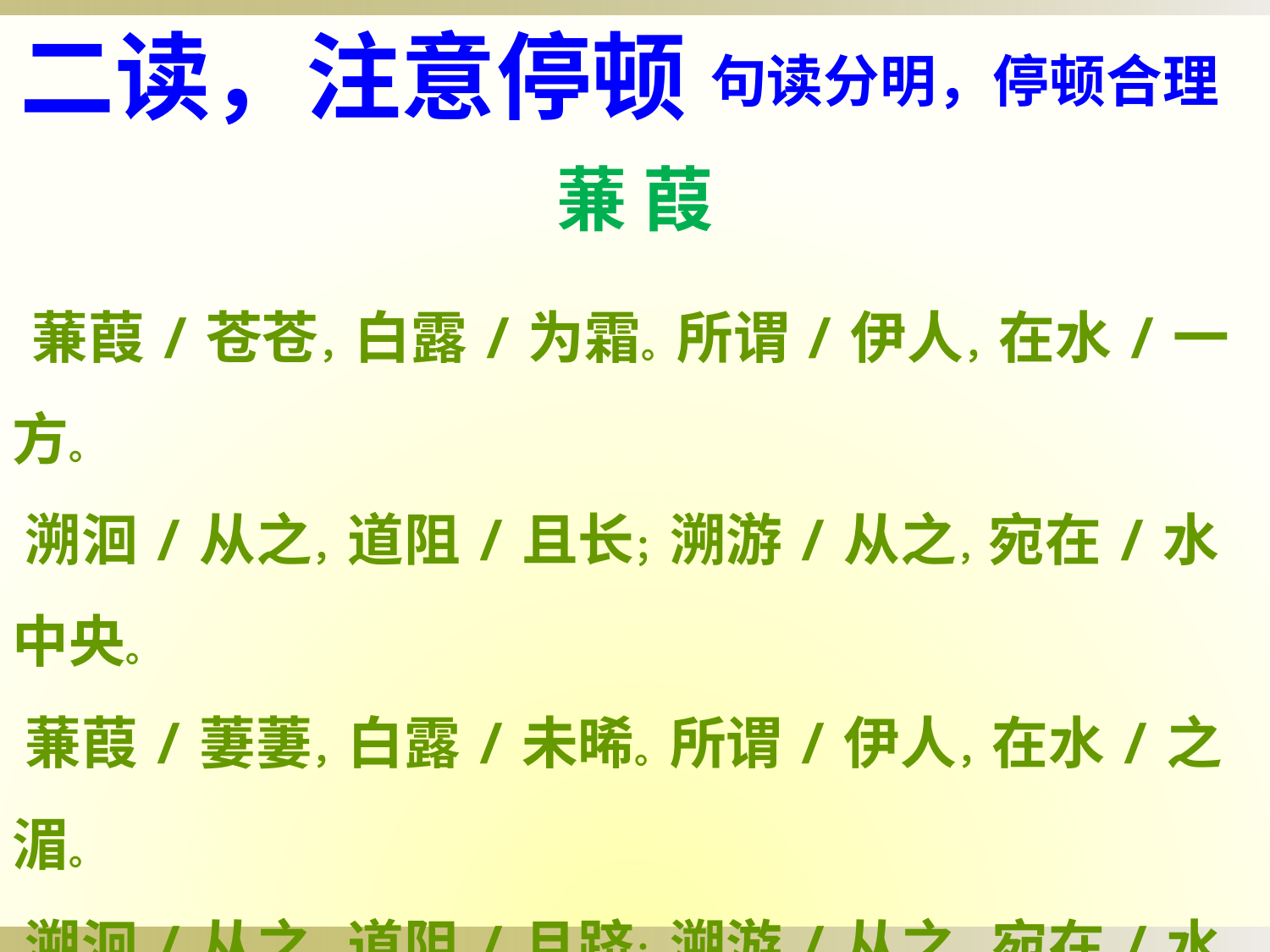

二读，注意停顿
句读分明，停顿合理
蒹 葭
 蒹葭/苍苍，白露/为霜。所谓/伊人，在水/一方。
 溯洄/从之，道阻/且长；溯游/从之，宛在/水中央。
 蒹葭/萋萋，白露/未晞。所谓/伊人，在水/之湄。　　
 溯洄/从之，道阻/且跻；溯游/从之，宛在/水中坻。
 蒹葭/采采，白露/未已。所谓/伊人，在水/之涘。　　
 溯洄/从之，道阻/且右；溯游/从之，宛在/水中沚。